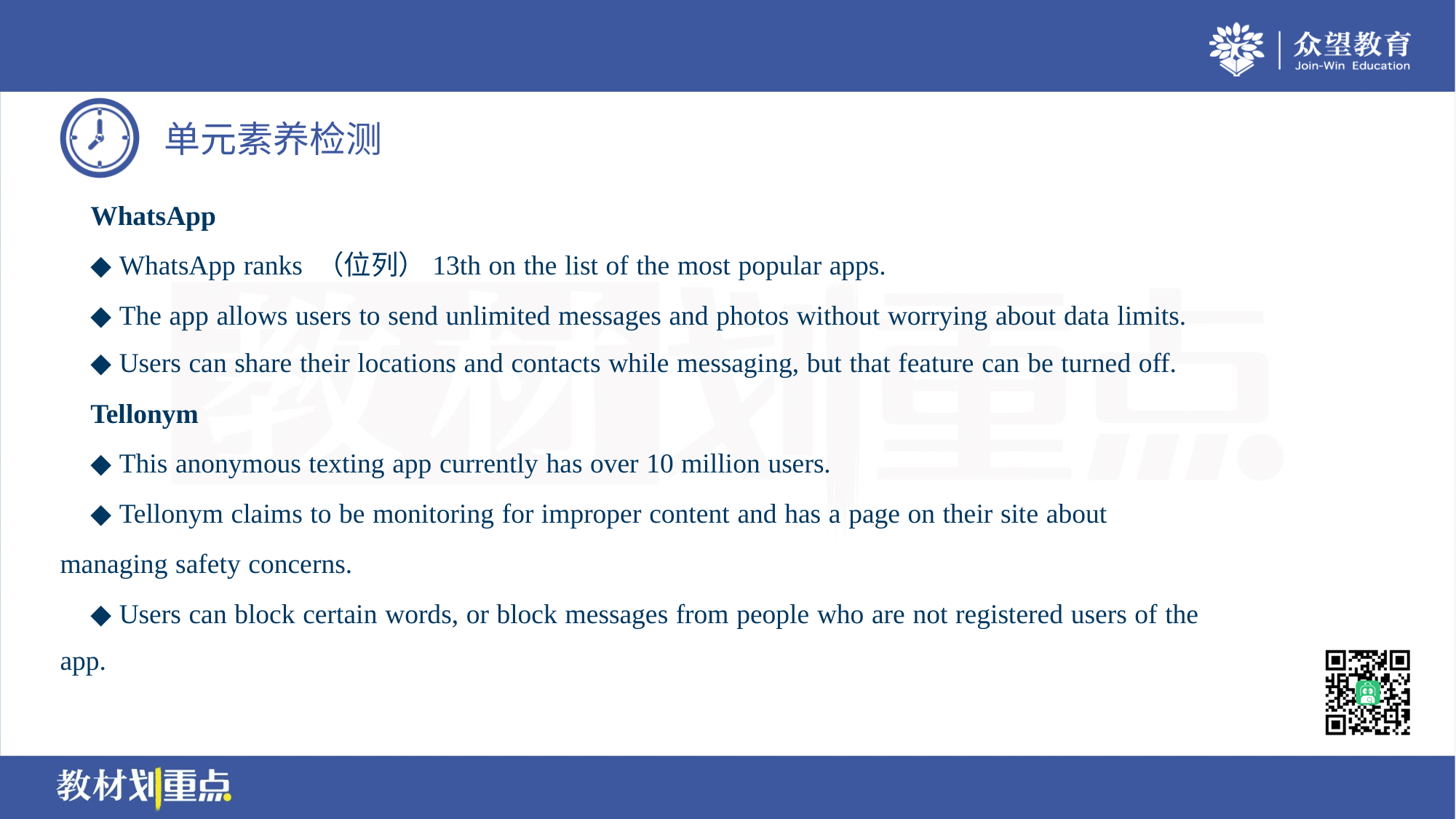

WhatsApp
    ◆ WhatsApp ranks （位列）13th on the list of the most popular apps.
    ◆ The app allows users to send unlimited messages and photos without worrying about data limits.
    ◆ Users can share their locations and contacts while messaging, but that feature can be turned off.
    Tellonym
    ◆ This anonymous texting app currently has over 10 million users.
    ◆ Tellonym claims to be monitoring for improper content and has a page on their site about
managing safety concerns.
    ◆ Users can block certain words, or block messages from people who are not registered users of the
app.